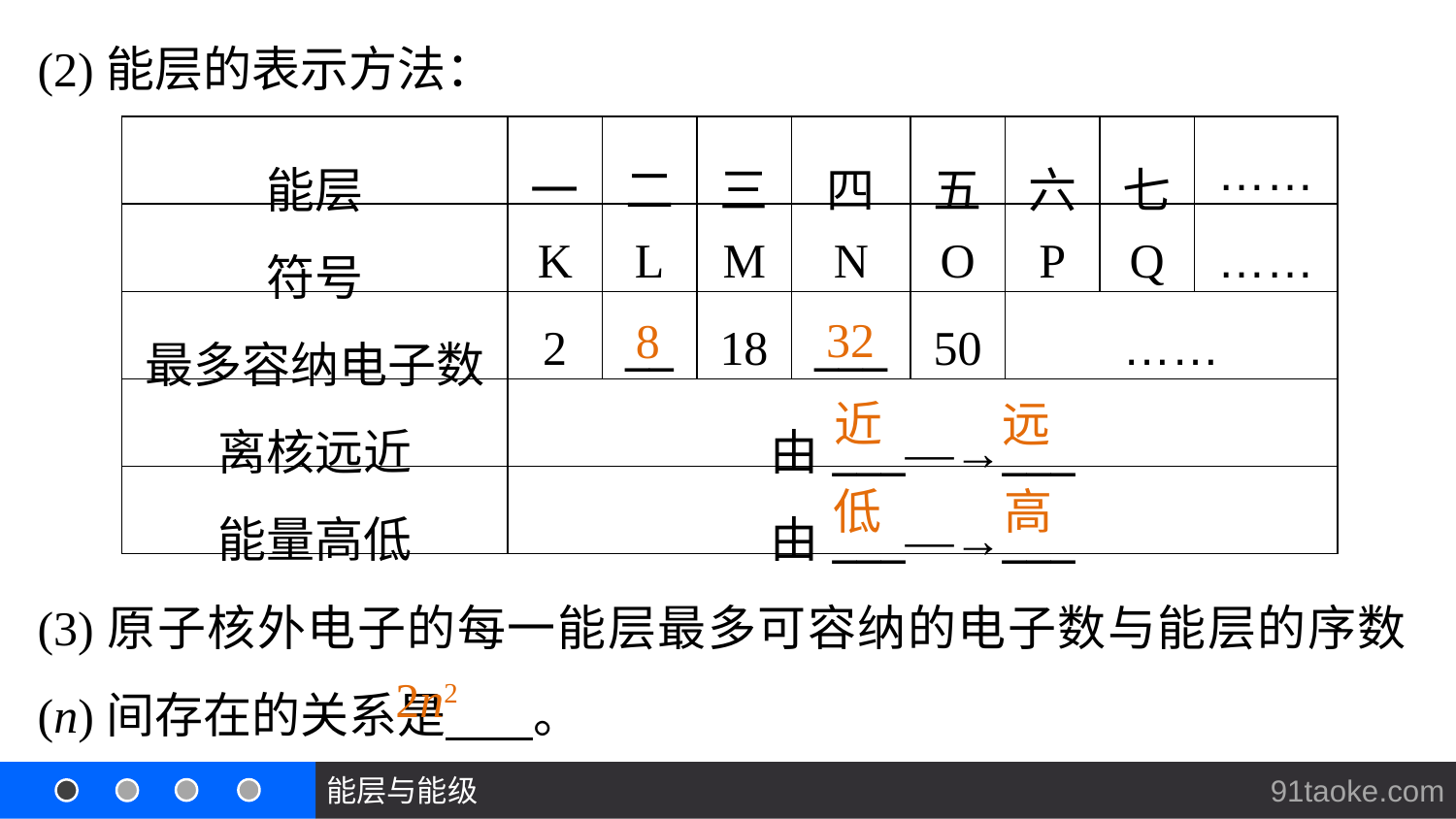

(2)能层的表示方法：
| 能层 | 一 | 二 | 三 | 四 | 五 | 六 | 七 | …… |
| --- | --- | --- | --- | --- | --- | --- | --- | --- |
| 符号 | K | L | M | N | O | P | Q | …… |
| 最多容纳电子数 | 2 | \_\_ | 18 | \_\_\_ | 50 | …… |  |  |
| 离核远近 | 由\_\_\_―→\_\_\_ |  |  |  |  |  |  |  |
| 能量高低 | 由\_\_\_―→\_\_\_ |  |  |  |  |  |  |  |
32
8
近
远
低
高
(3)原子核外电子的每一能层最多可容纳的电子数与能层的序数(n)间存在的关系是        。
2n2